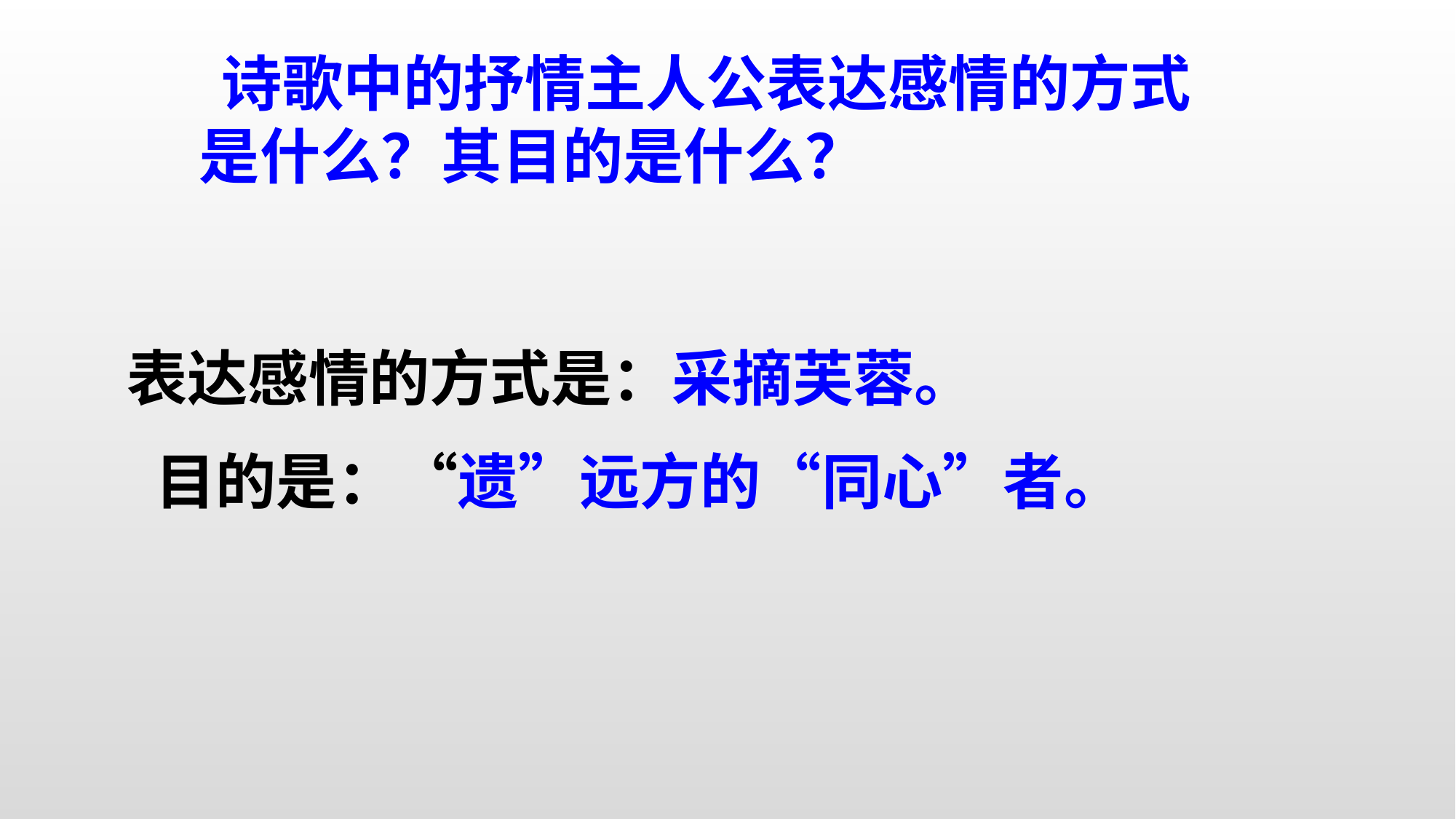

诗歌中的抒情主人公表达感情的方式是什么？其目的是什么？
表达感情的方式是：采摘芙蓉。
 目的是：“遗”远方的“同心”者。